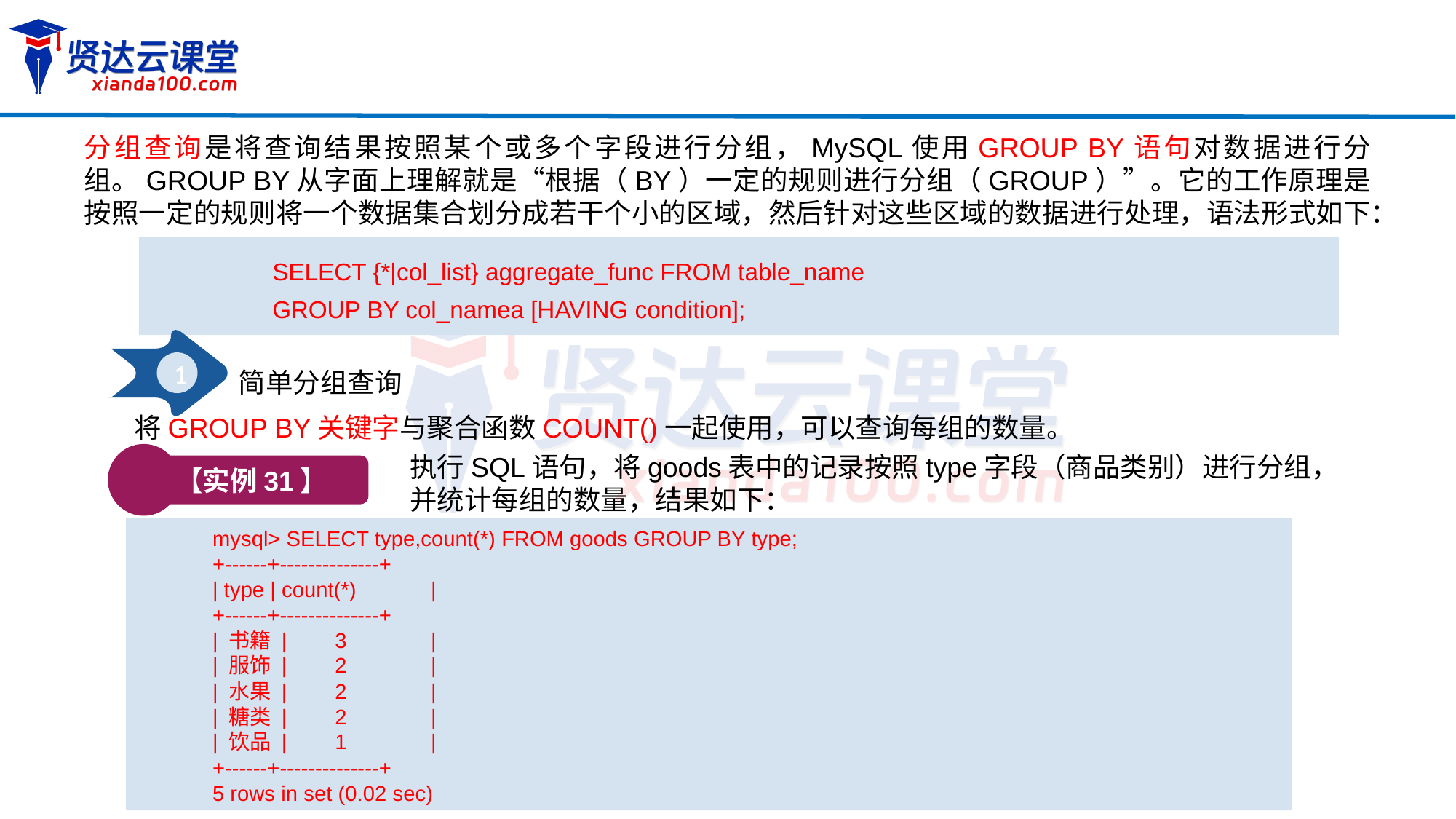

分组查询是将查询结果按照某个或多个字段进行分组，MySQL使用GROUP BY语句对数据进行分组。GROUP BY从字面上理解就是“根据（BY）一定的规则进行分组（GROUP）”。它的工作原理是按照一定的规则将一个数据集合划分成若干个小的区域，然后针对这些区域的数据进行处理，语法形式如下：

SELECT {*|col_list} aggregate_func FROM table_name
GROUP BY col_namea [HAVING condition];

1
简单分组查询
将GROUP BY关键字与聚合函数COUNT()一起使用，可以查询每组的数量。

【实例31】
执行SQL语句，将goods表中的记录按照type字段（商品类别）进行分组，并统计每组的数量，结果如下：

mysql> SELECT type,count(*) FROM goods GROUP BY type;
+------+--------------+
| type | count(*)	|
+------+--------------+
| 书籍 |        3	|
| 服饰 |        2	|
| 水果 |        2	|
| 糖类 |        2	|
| 饮品 |        1	|
+------+--------------+
5 rows in set (0.02 sec)